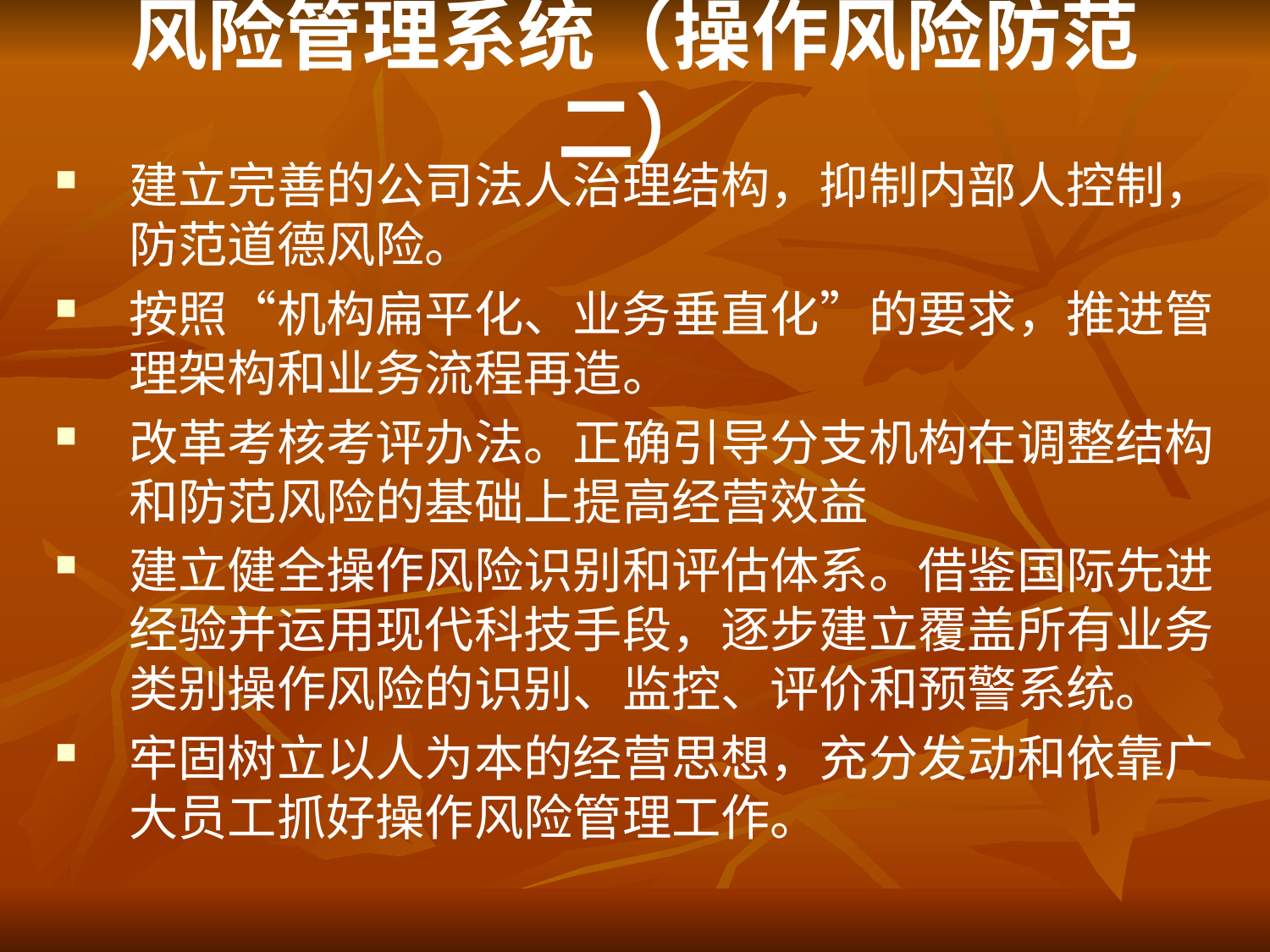

# 风险管理系统（操作风险防范二）
建立完善的公司法人治理结构，抑制内部人控制，防范道德风险。
按照“机构扁平化、业务垂直化”的要求，推进管理架构和业务流程再造。
改革考核考评办法。正确引导分支机构在调整结构和防范风险的基础上提高经营效益
建立健全操作风险识别和评估体系。借鉴国际先进经验并运用现代科技手段，逐步建立覆盖所有业务类别操作风险的识别、监控、评价和预警系统。
牢固树立以人为本的经营思想，充分发动和依靠广大员工抓好操作风险管理工作。